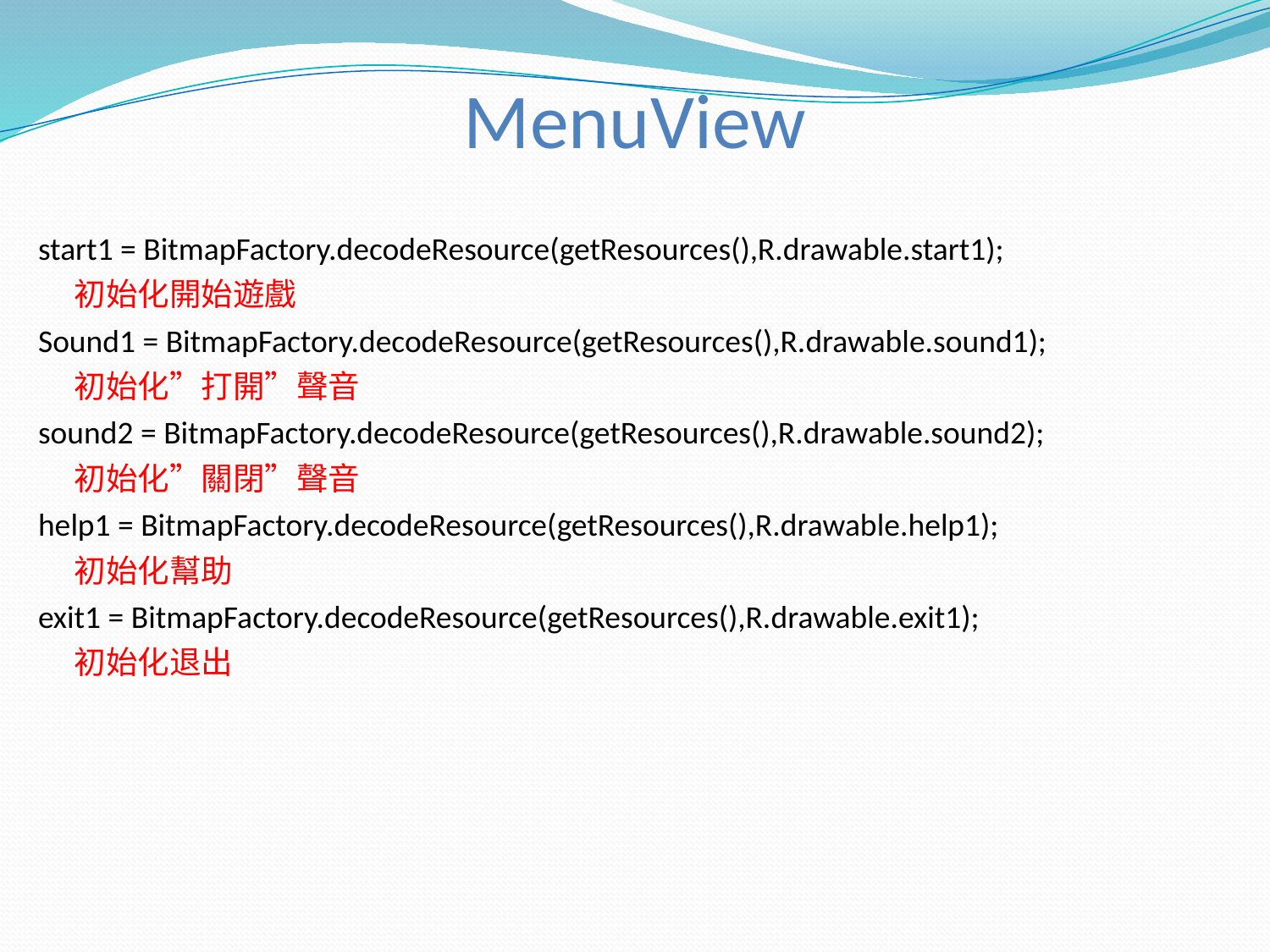

MenuView
start1 = BitmapFactory.decodeResource(getResources(),R.drawable.start1);
    初始化開始遊戲
Sound1 = BitmapFactory.decodeResource(getResources(),R.drawable.sound1);
    初始化”打開”聲音
sound2 = BitmapFactory.decodeResource(getResources(),R.drawable.sound2);
    初始化”關閉”聲音
help1 = BitmapFactory.decodeResource(getResources(),R.drawable.help1);
    初始化幫助
exit1 = BitmapFactory.decodeResource(getResources(),R.drawable.exit1);
    初始化退出